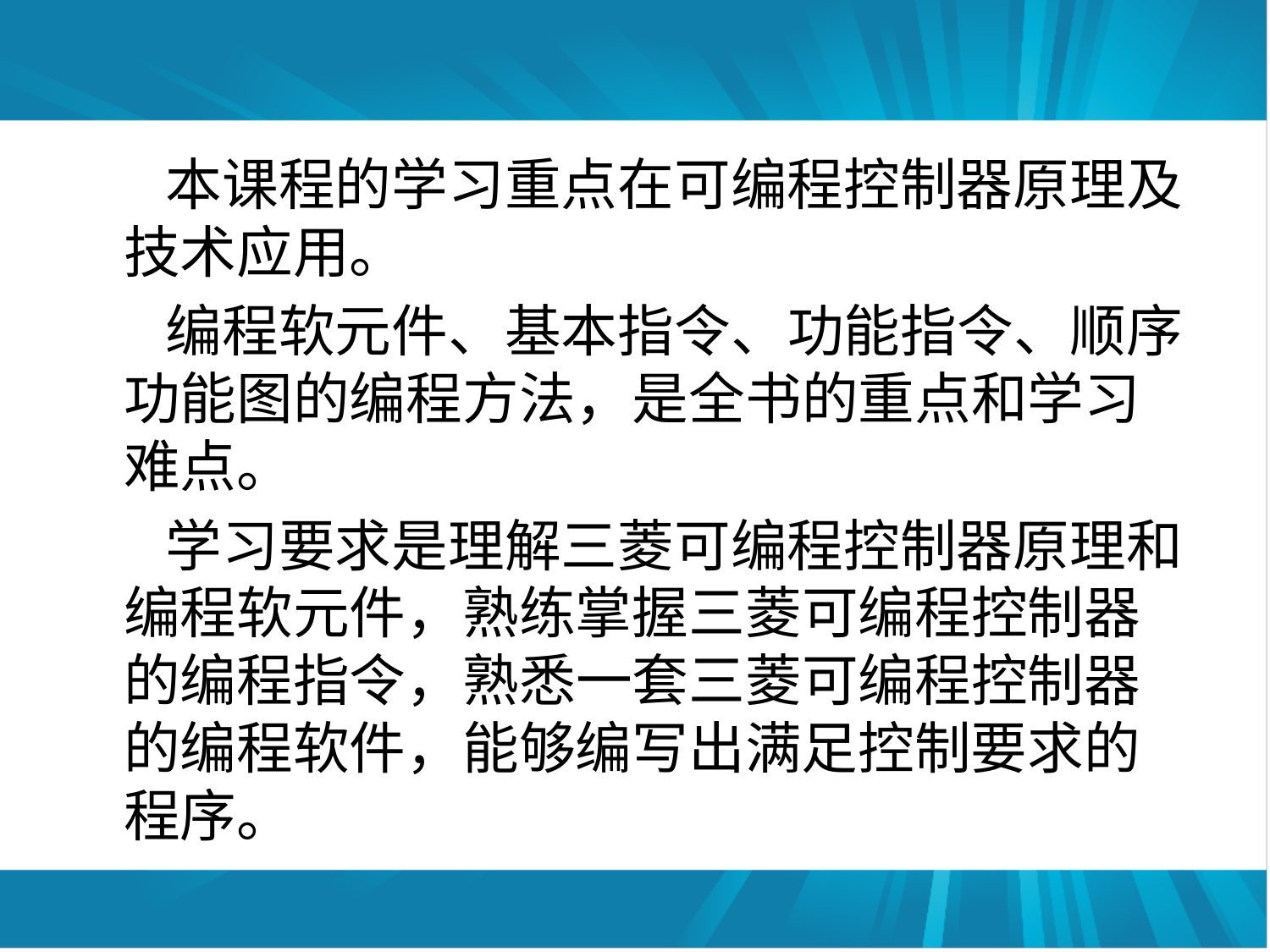

#
      本课程的学习重点在可编程控制器原理及技术应用。
      编程软元件、基本指令、功能指令、顺序功能图的编程方法，是全书的重点和学习难点。
      学习要求是理解三菱可编程控制器原理和编程软元件，熟练掌握三菱可编程控制器的编程指令，熟悉一套三菱可编程控制器的编程软件，能够编写出满足控制要求的程序。